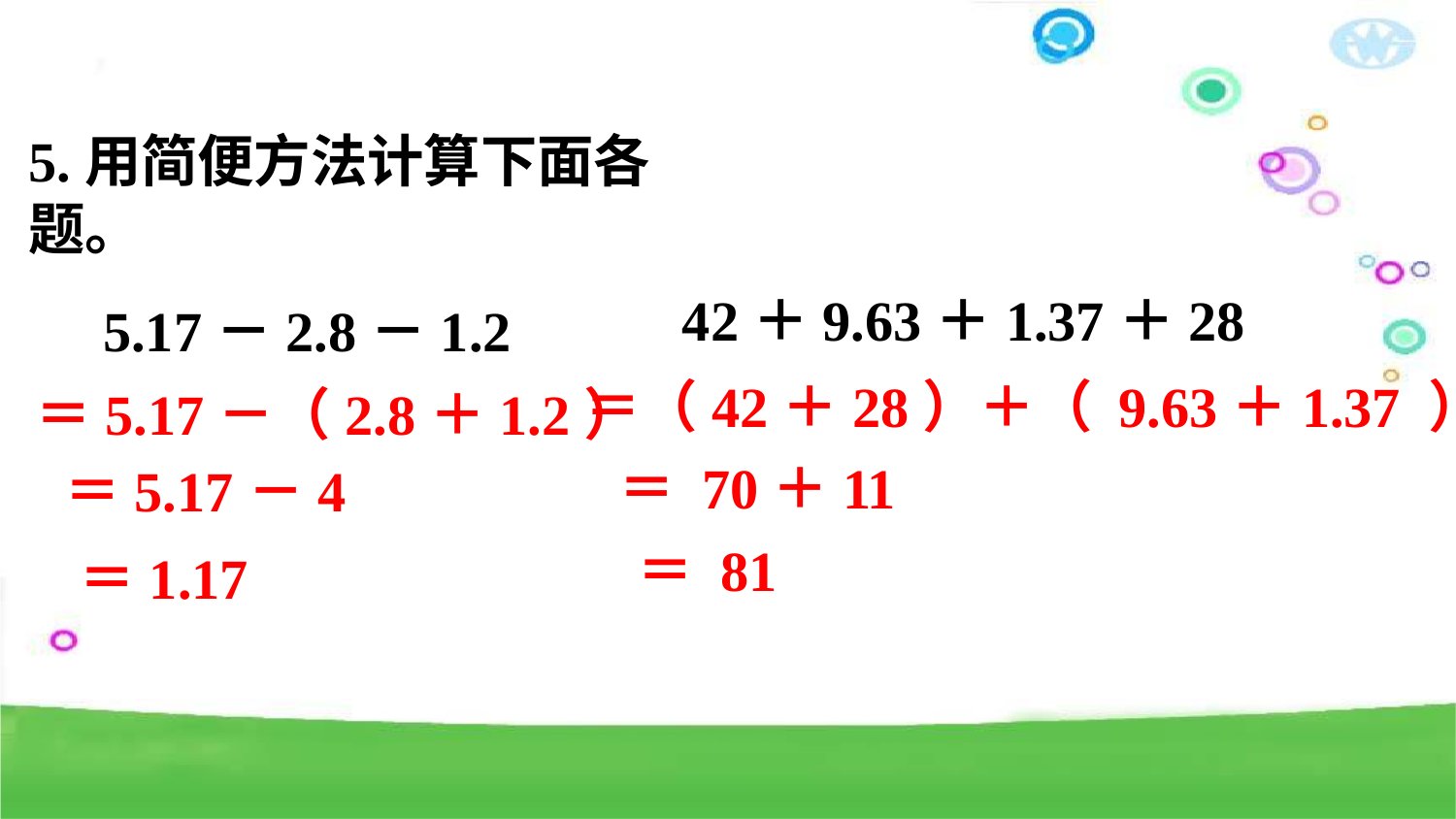

5.用简便方法计算下面各题。
42＋9.63＋1.37＋28
5.17－2.8－1.2
＝（42＋28）＋（ 9.63＋1.37 ）
＝5.17－（2.8＋1.2）
＝ 70＋11
＝5.17－4
＝ 81
＝1.17